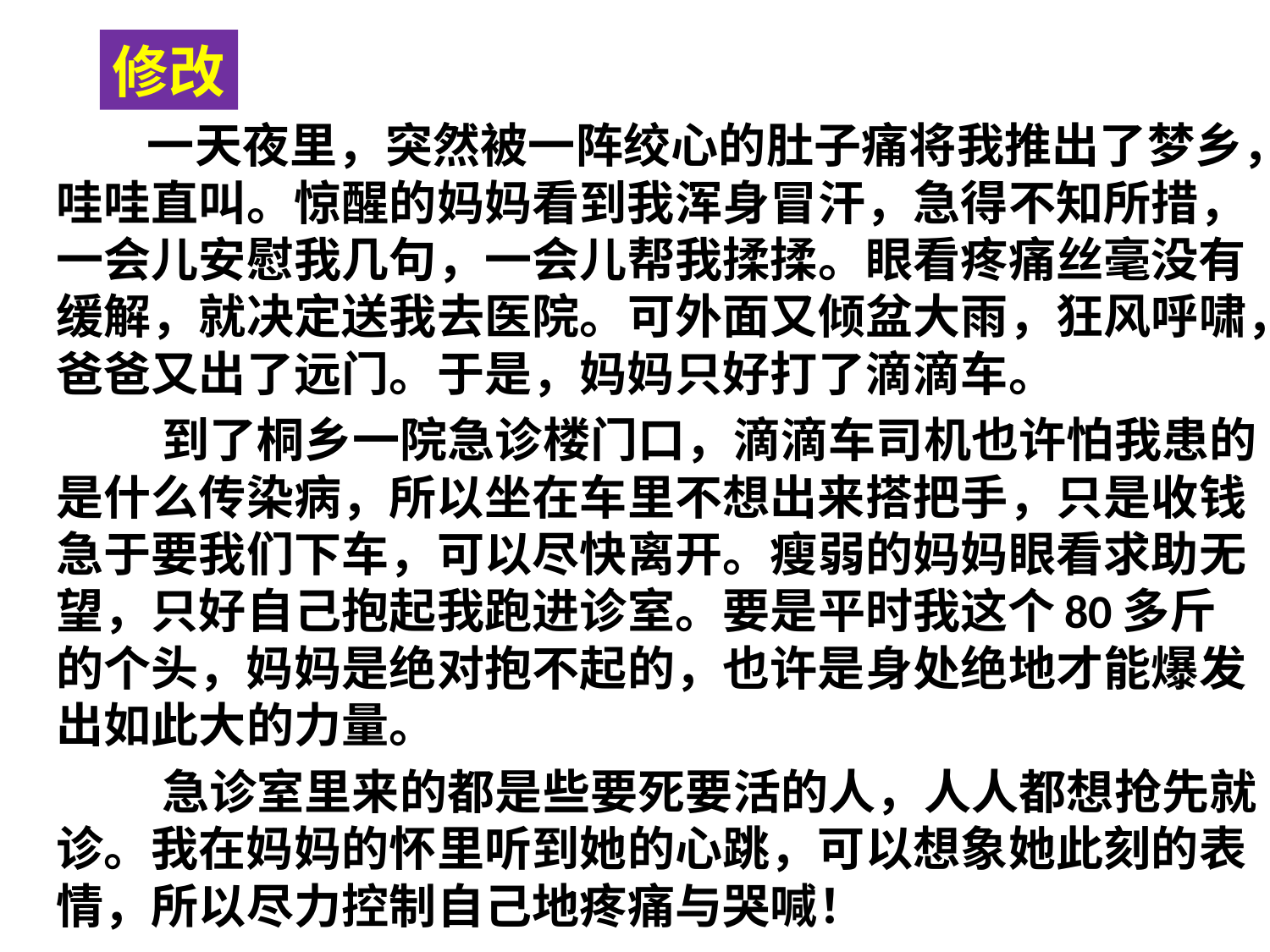

修改
             一天夜里，突然被一阵绞心的肚子痛将我推出了梦乡，哇哇直叫。惊醒的妈妈看到我浑身冒汗，急得不知所措，一会儿安慰我几句，一会儿帮我揉揉。眼看疼痛丝毫没有缓解，就决定送我去医院。可外面又倾盆大雨，狂风呼啸，爸爸又出了远门。于是，妈妈只好打了滴滴车。
             到了桐乡一院急诊楼门口，滴滴车司机也许怕我患的是什么传染病，所以坐在车里不想出来搭把手，只是收钱急于要我们下车，可以尽快离开。瘦弱的妈妈眼看求助无望，只好自己抱起我跑进诊室。要是平时我这个80多斤的个头，妈妈是绝对抱不起的，也许是身处绝地才能爆发出如此大的力量。
             急诊室里来的都是些要死要活的人，人人都想抢先就诊。我在妈妈的怀里听到她的心跳，可以想象她此刻的表情，所以尽力控制自己地疼痛与哭喊！